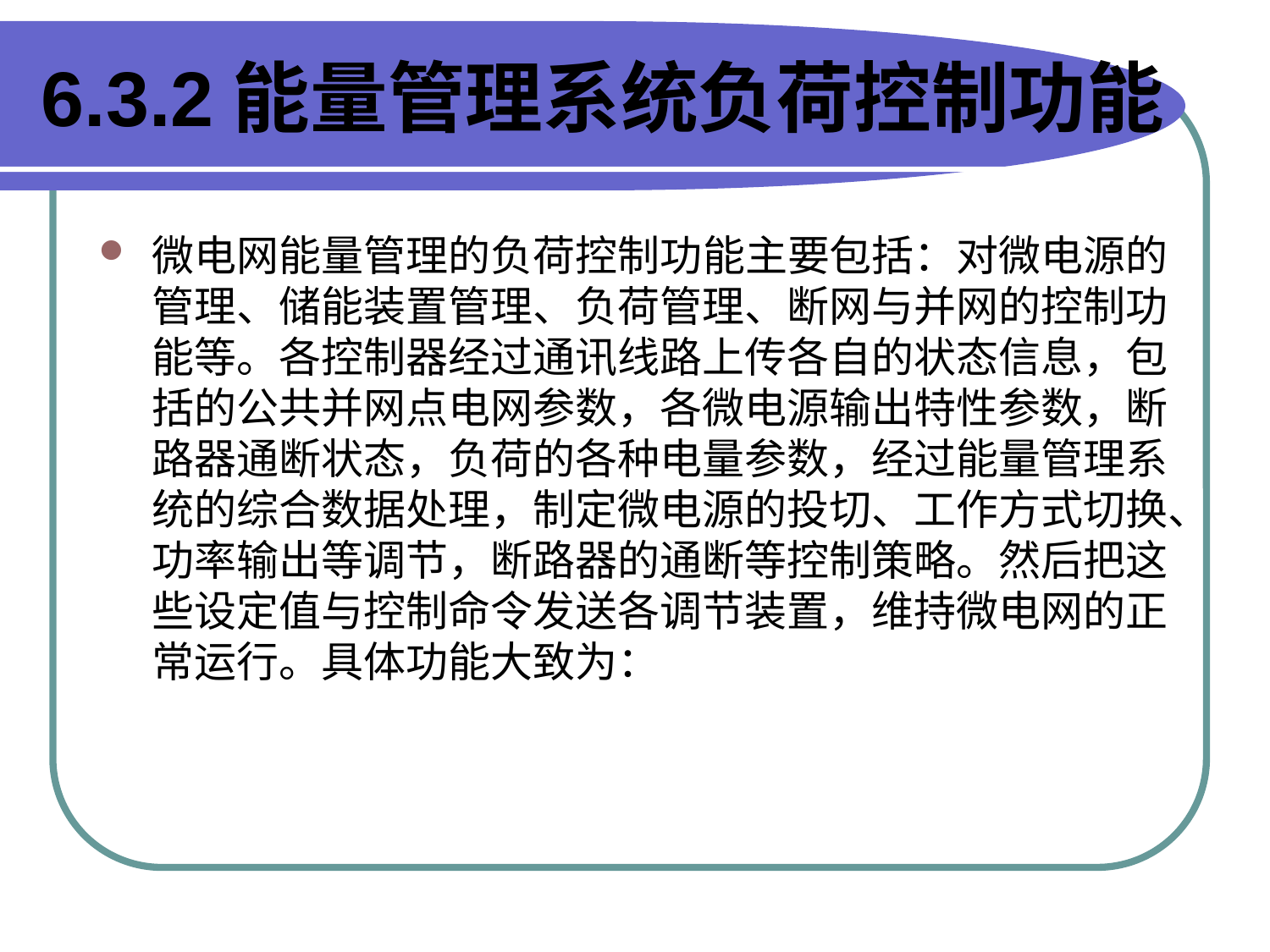

# 6.3.2能量管理系统负荷控制功能
微电网能量管理的负荷控制功能主要包括：对微电源的管理、储能装置管理、负荷管理、断网与并网的控制功能等。各控制器经过通讯线路上传各自的状态信息，包括的公共并网点电网参数，各微电源输出特性参数，断路器通断状态，负荷的各种电量参数，经过能量管理系统的综合数据处理，制定微电源的投切、工作方式切换、功率输出等调节，断路器的通断等控制策略。然后把这些设定值与控制命令发送各调节装置，维持微电网的正常运行。具体功能大致为：

116